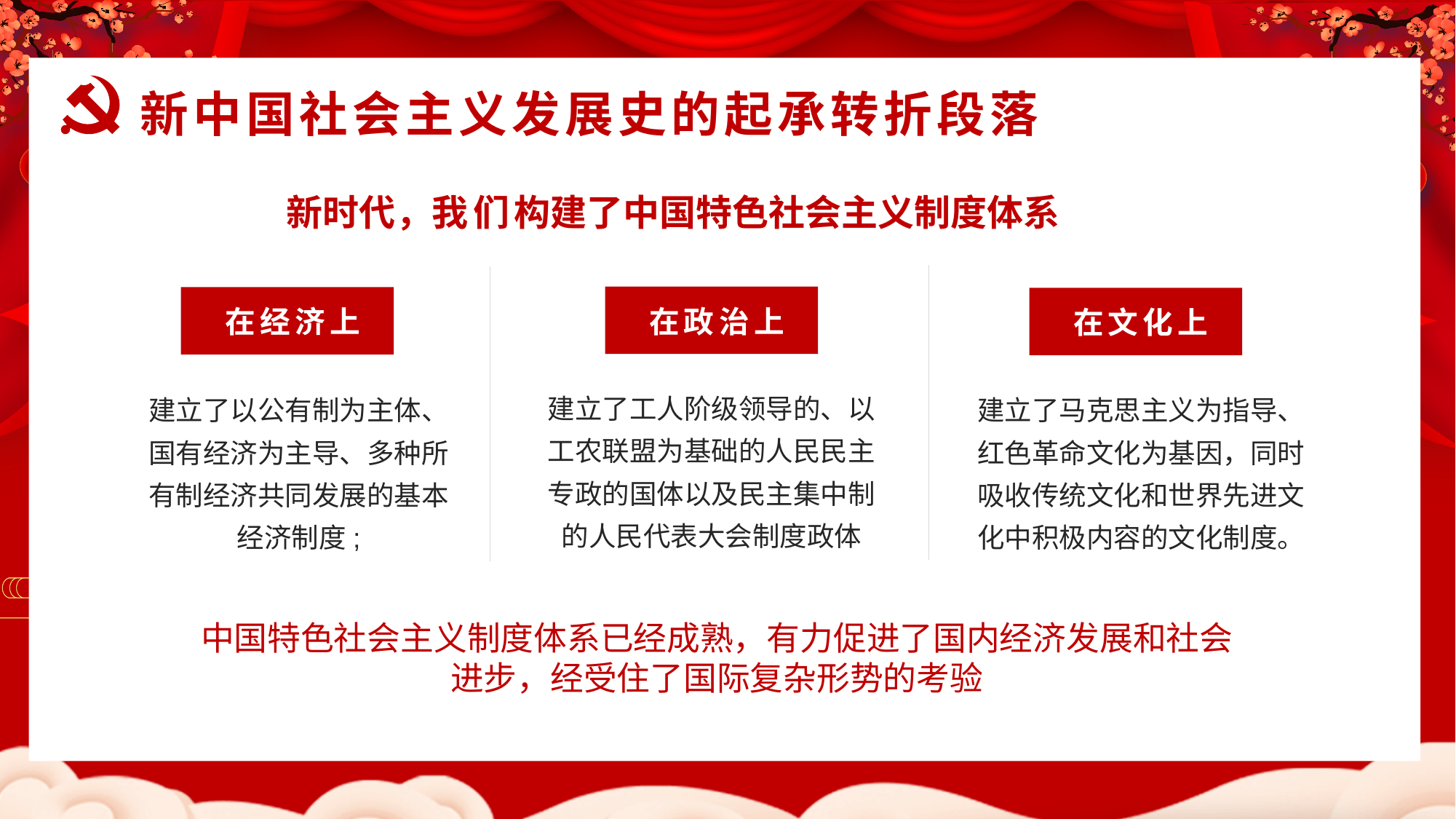

新中国社会主义发展史的起承转折段落
新时代，我们构建了中国特色社会主义制度体系

在政治上

在经济上

在文化上
建立了工人阶级领导的、以工农联盟为基础的人民民主专政的国体以及民主集中制的人民代表大会制度政体
建立了以公有制为主体、国有经济为主导、多种所有制经济共同发展的基本经济制度;
建立了马克思主义为指导、红色革命文化为基因，同时吸收传统文化和世界先进文化中积极内容的文化制度。
中国特色社会主义制度体系已经成熟，有力促进了国内经济发展和社会进步，经受住了国际复杂形势的考验